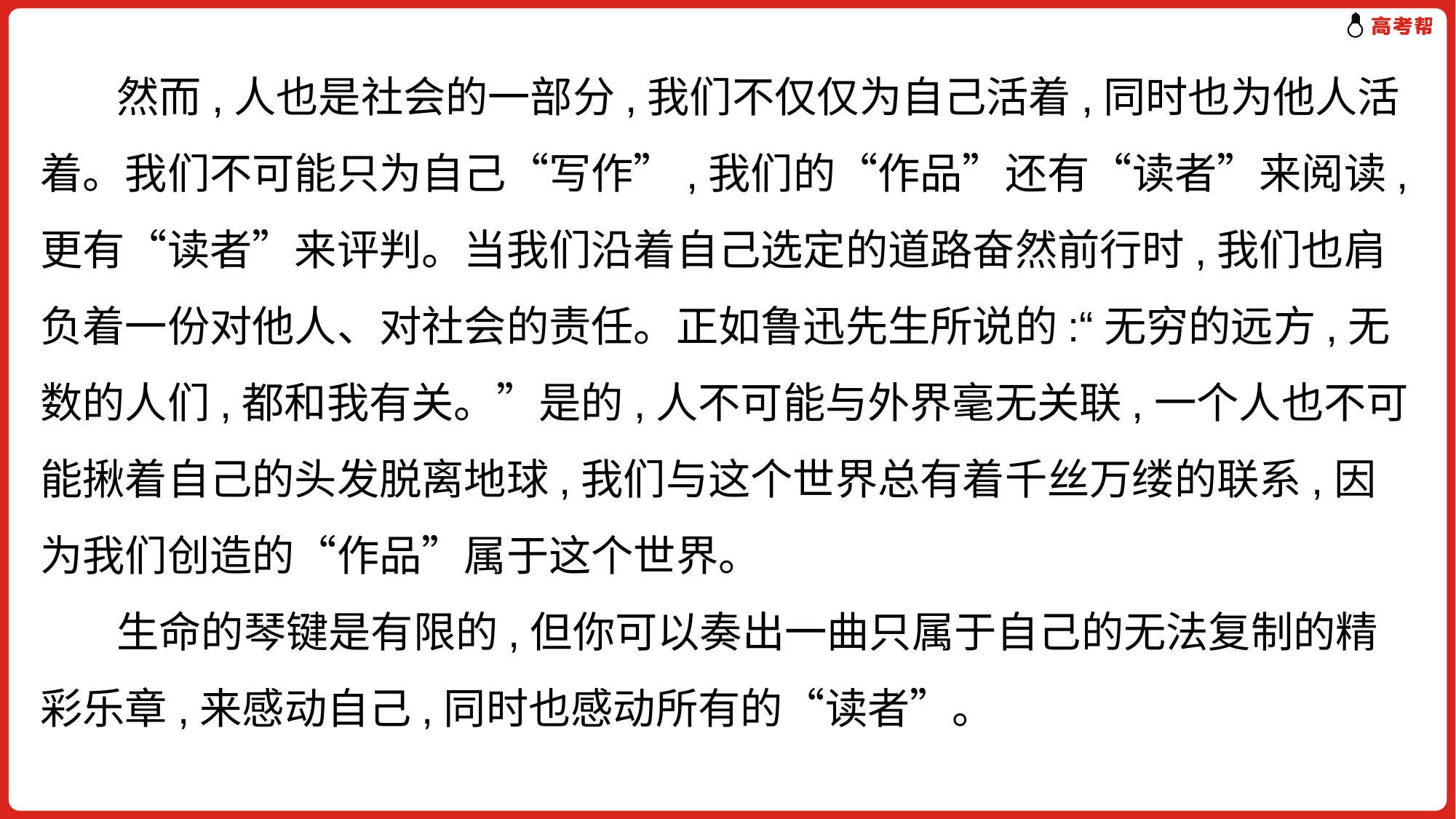

然而,人也是社会的一部分,我们不仅仅为自己活着,同时也为他人活着。我们不可能只为自己“写作”,我们的“作品”还有“读者”来阅读,更有“读者”来评判。当我们沿着自己选定的道路奋然前行时,我们也肩负着一份对他人、对社会的责任。正如鲁迅先生所说的:“无穷的远方,无数的人们,都和我有关。”是的,人不可能与外界毫无关联,一个人也不可能揪着自己的头发脱离地球,我们与这个世界总有着千丝万缕的联系,因为我们创造的“作品”属于这个世界。
       生命的琴键是有限的,但你可以奏出一曲只属于自己的无法复制的精彩乐章,来感动自己,同时也感动所有的“读者”。